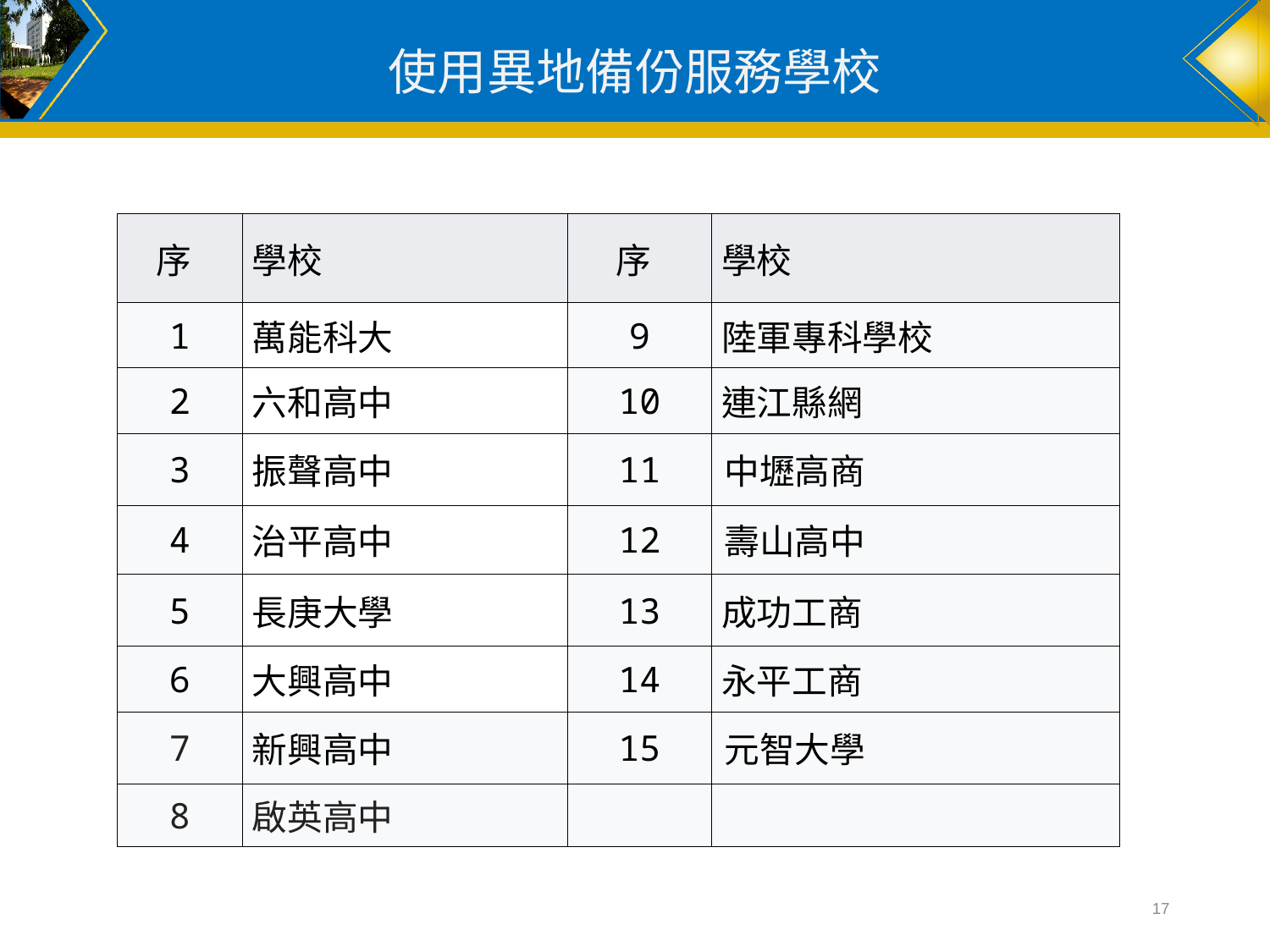

# 使用異地備份服務學校
| 序 | 學校 | 序 | 學校 |
| --- | --- | --- | --- |
| 1 | 萬能科大 | 9 | 陸軍專科學校 |
| 2 | 六和高中 | 10 | 連江縣網 |
| 3 | 振聲高中 | 11 | 中壢高商 |
| 4 | 治平高中 | 12 | 壽山高中 |
| 5 | 長庚大學 | 13 | 成功工商 |
| 6 | 大興高中 | 14 | 永平工商 |
| 7 | 新興高中 | 15 | 元智大學 |
| 8 | 啟英高中 |  |  |
17